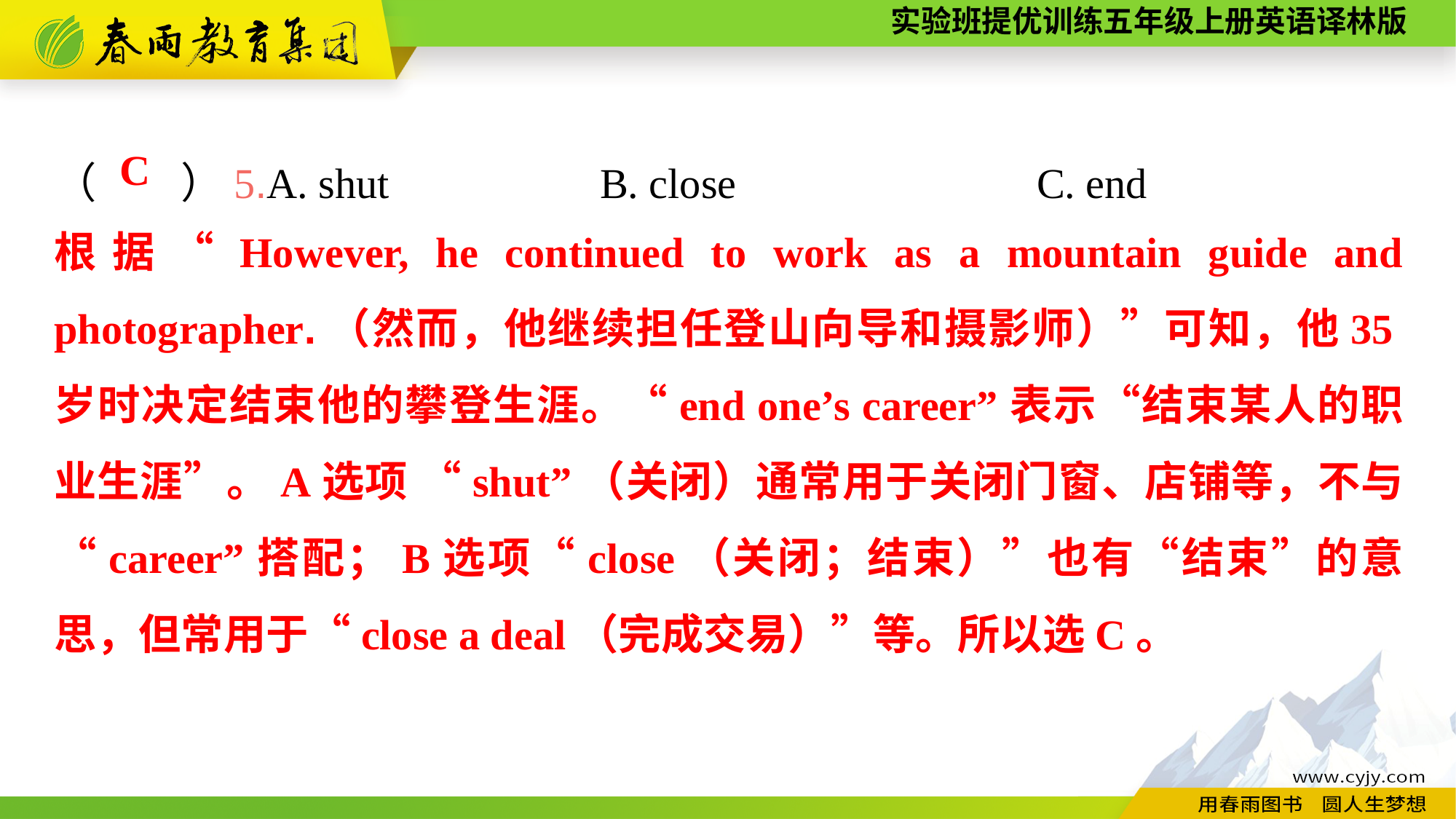

（　　）5.A. shut		B. close			C. end
C
根据“However, he continued to work as a mountain guide and photographer.（然而，他继续担任登山向导和摄影师）”可知，他35岁时决定结束他的攀登生涯。“end one’s career”表示“结束某人的职业生涯”。A选项 “shut”（关闭）通常用于关闭门窗、店铺等，不与 “career”搭配；B选项“close（关闭；结束）”也有“结束”的意思，但常用于“close a deal（完成交易）”等。所以选C。